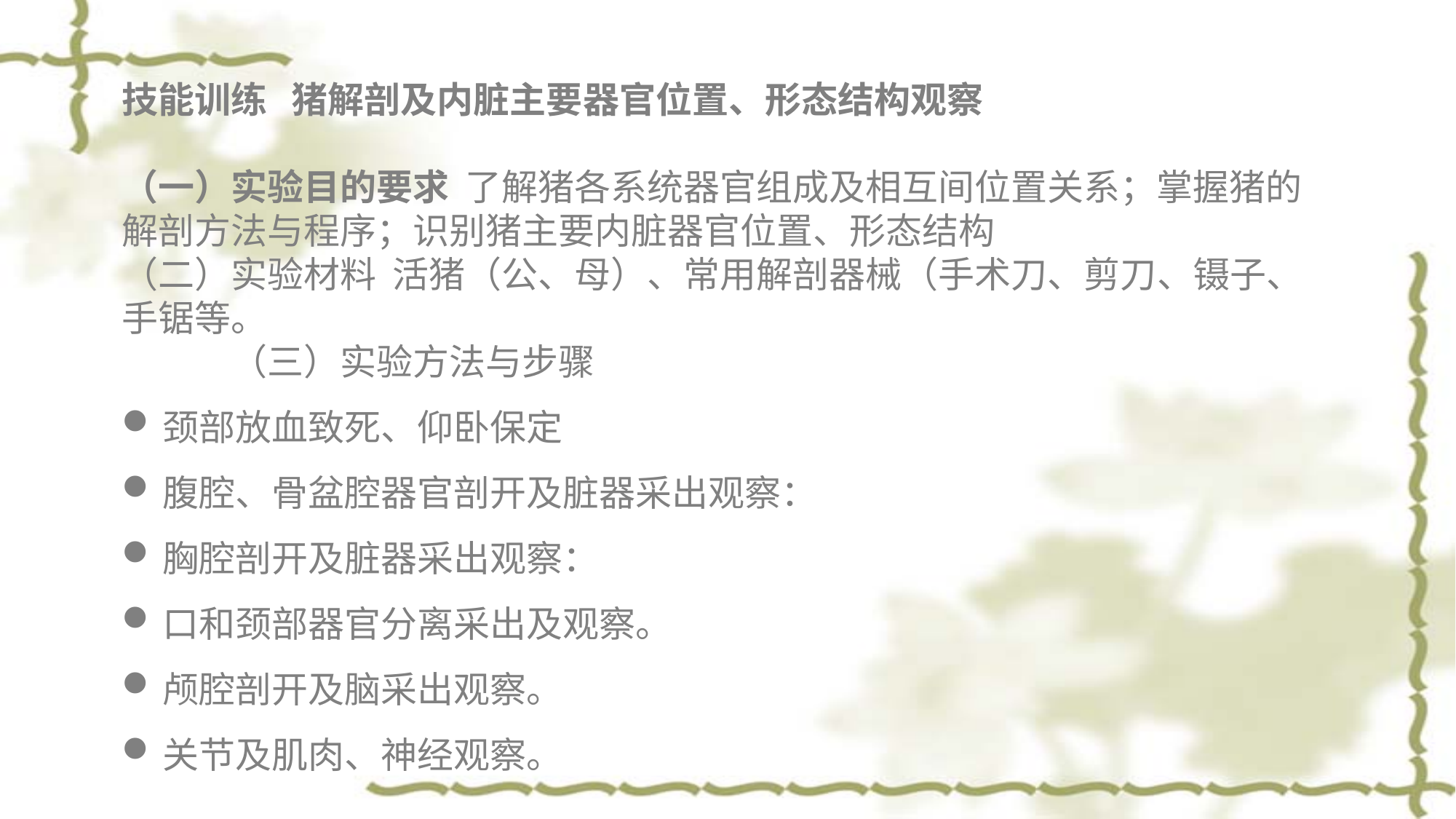

技能训练   猪解剖及内脏主要器官位置、形态结构观察 （一）实验目的要求  了解猪各系统器官组成及相互间位置关系；掌握猪的解剖方法与程序；识别猪主要内脏器官位置、形态结构（二）实验材料  活猪（公、母）、常用解剖器械（手术刀、剪刀、镊子、手锯等。（三）实验方法与步骤
颈部放血致死、仰卧保定
腹腔、骨盆腔器官剖开及脏器采出观察：
胸腔剖开及脏器采出观察：
口和颈部器官分离采出及观察。
颅腔剖开及脑采出观察。
关节及肌肉、神经观察。